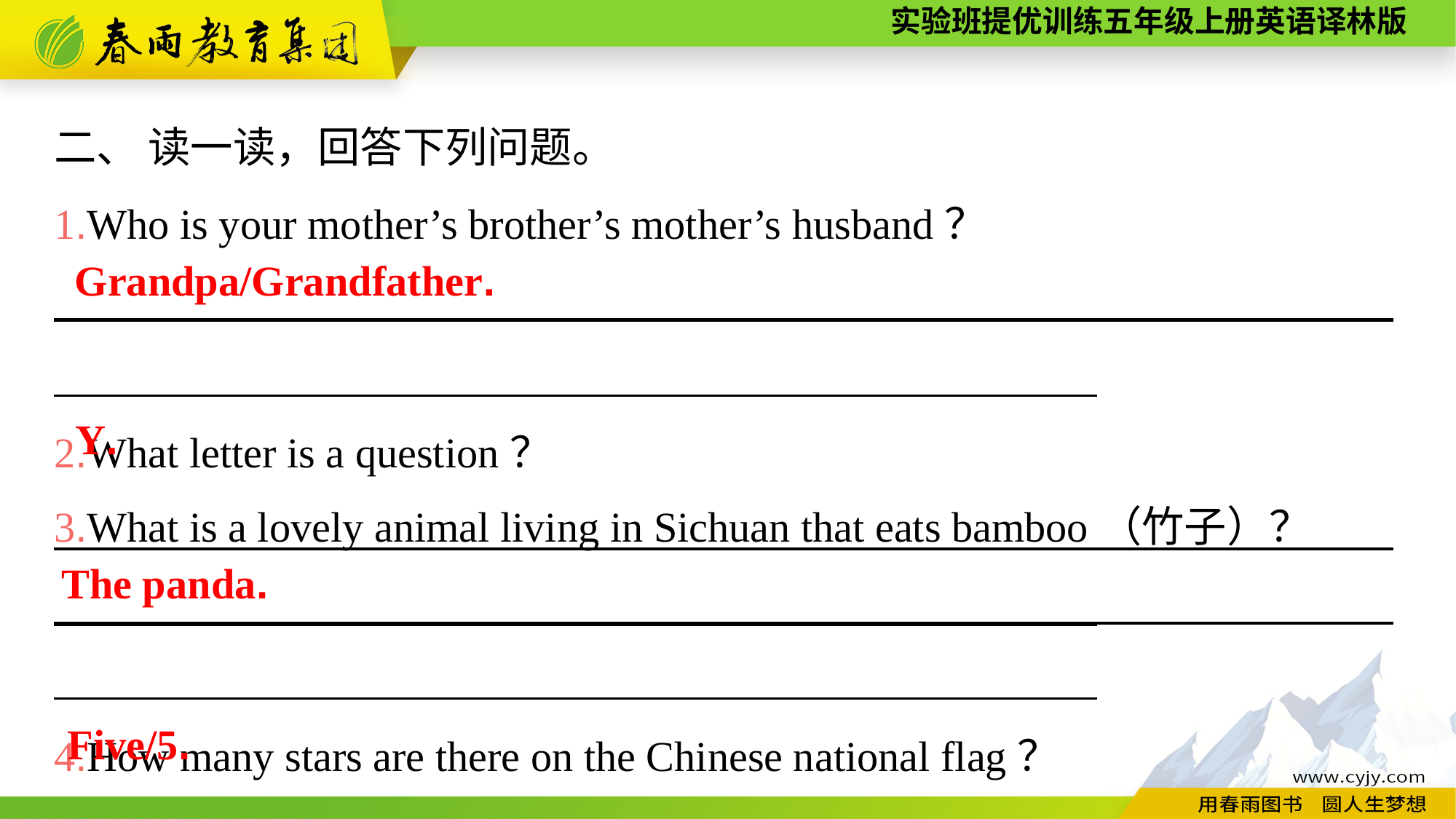

二、 读一读，回答下列问题。
1.Who is your mother’s brother’s mother’s husband？
　　　　　　　_________________________________________________
2.What letter is a question？
　　　　　　　_________________________________________________
Grandpa/Grandfather.
Y.
3.What is a lovely animal living in Sichuan that eats bamboo（竹子）？
　　　　　　　_________________________________________________
4.How many stars are there on the Chinese national flag？
　　　　　　　_________________________________________________
The panda.
Five/5.